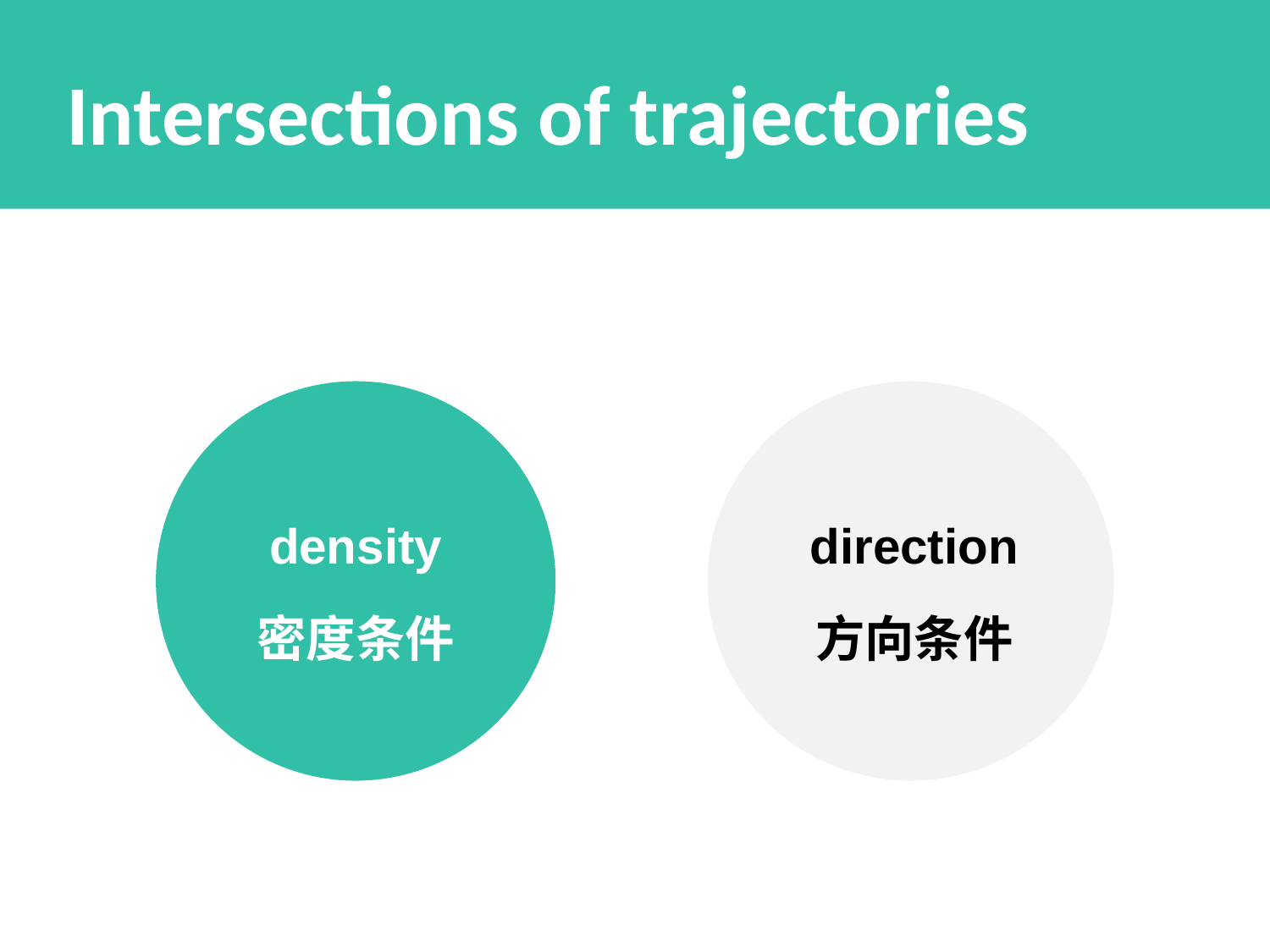

Intersections of trajectories

density
direction
密度条件
方向条件